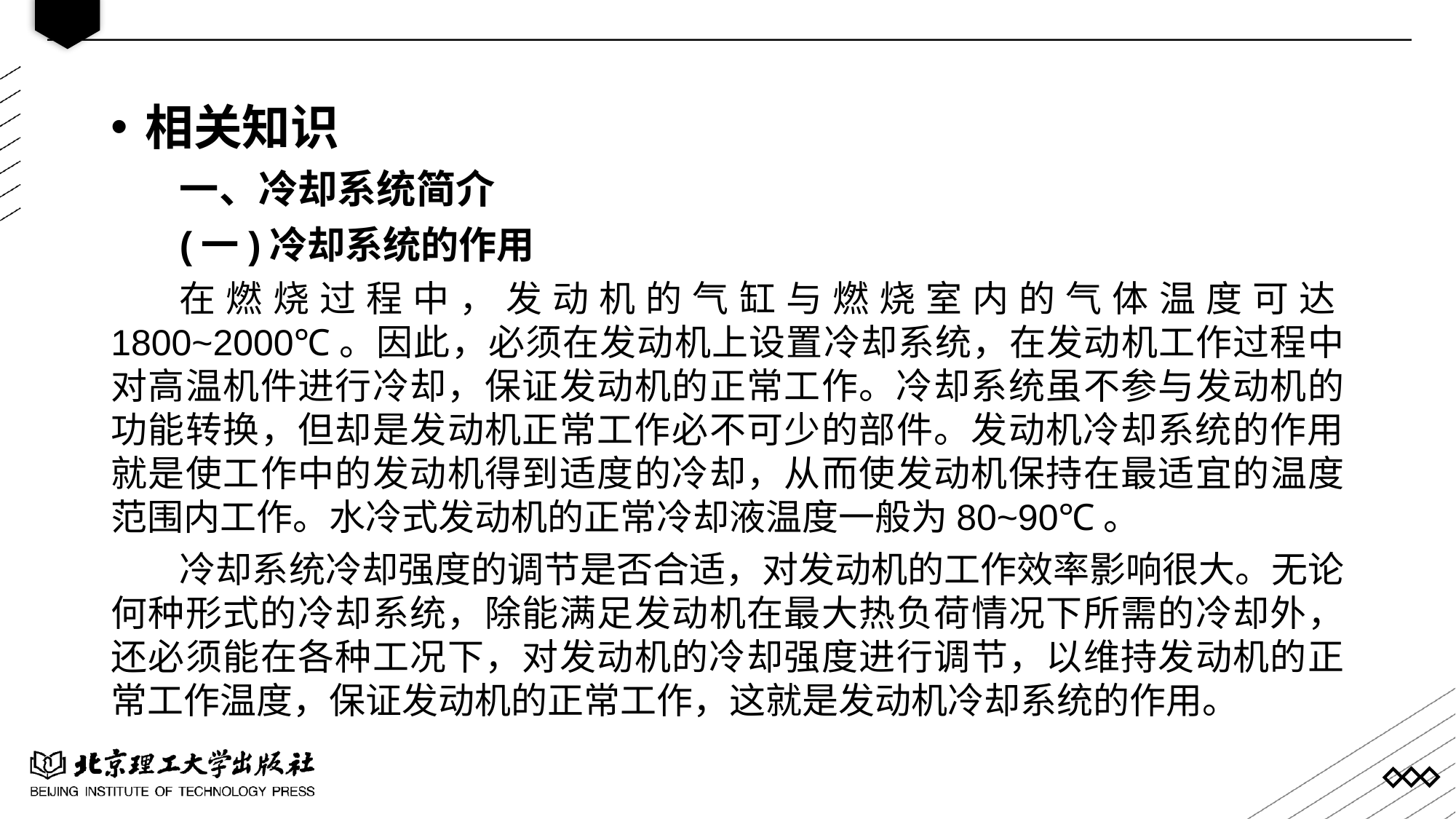

相关知识
一、冷却系统简介
(一)冷却系统的作用
在燃烧过程中，发动机的气缸与燃烧室内的气体温度可达1800~2000℃。因此，必须在发动机上设置冷却系统，在发动机工作过程中对高温机件进行冷却，保证发动机的正常工作。冷却系统虽不参与发动机的功能转换，但却是发动机正常工作必不可少的部件。发动机冷却系统的作用就是使工作中的发动机得到适度的冷却，从而使发动机保持在最适宜的温度范围内工作。水冷式发动机的正常冷却液温度一般为80~90℃。
冷却系统冷却强度的调节是否合适，对发动机的工作效率影响很大。无论何种形式的冷却系统，除能满足发动机在最大热负荷情况下所需的冷却外，还必须能在各种工况下，对发动机的冷却强度进行调节，以维持发动机的正常工作温度，保证发动机的正常工作，这就是发动机冷却系统的作用。